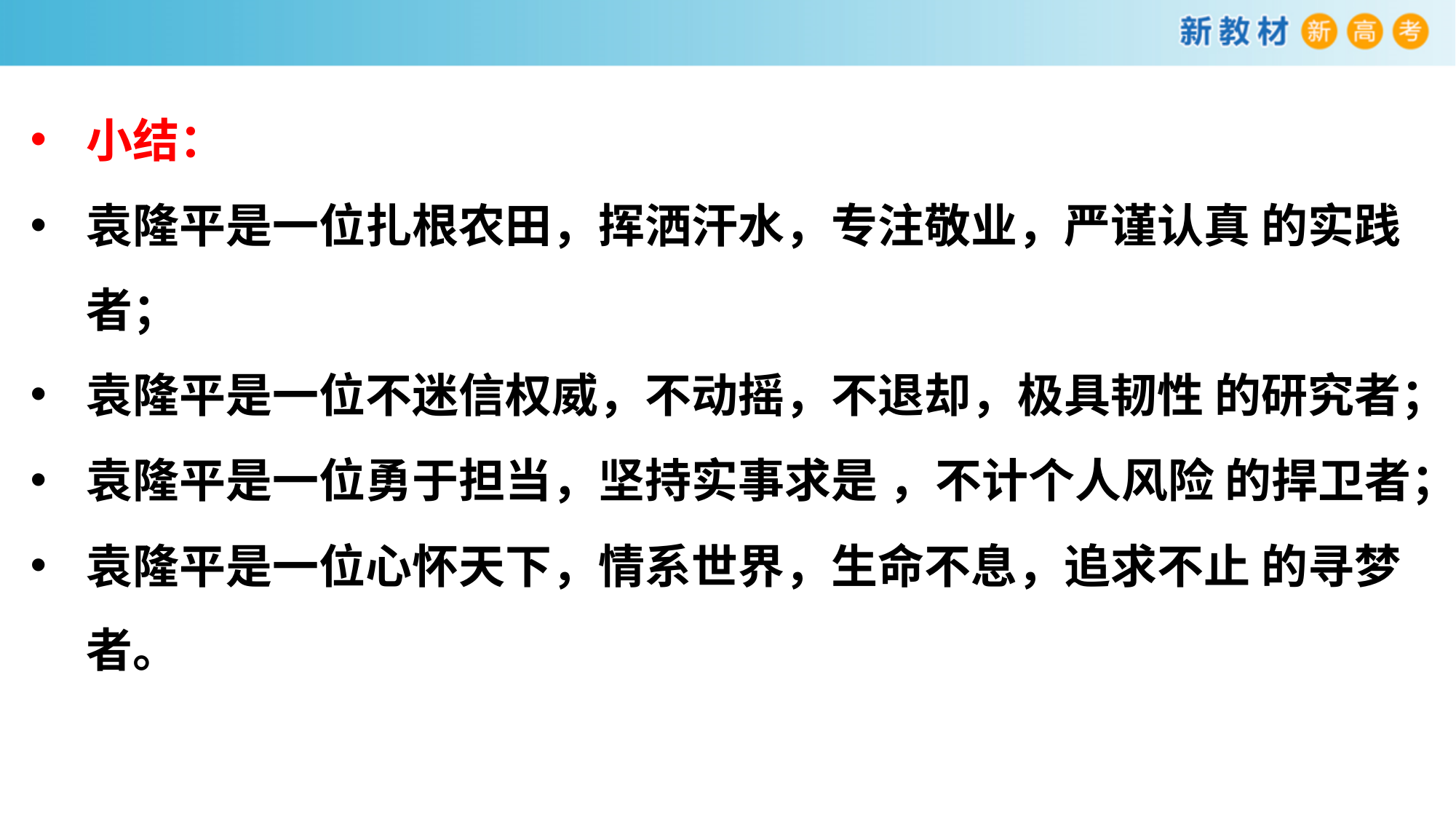

小结：
袁隆平是一位扎根农田，挥洒汗水，专注敬业，严谨认真 的实践者；
袁隆平是一位不迷信权威，不动摇，不退却，极具韧性 的研究者；
袁隆平是一位勇于担当，坚持实事求是 ，不计个人风险 的捍卫者；
袁隆平是一位心怀天下，情系世界，生命不息，追求不止 的寻梦者。